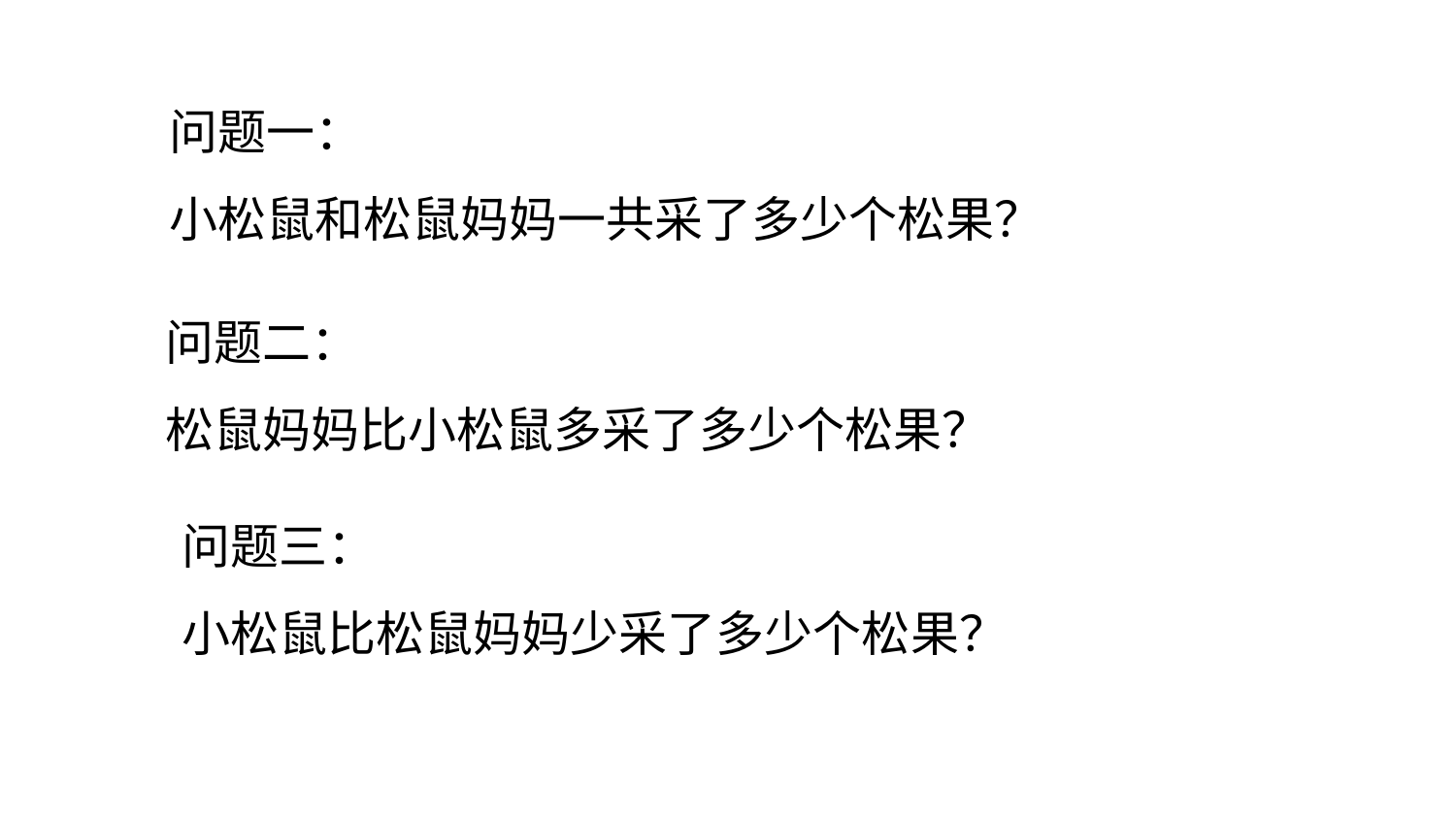

问题一：
小松鼠和松鼠妈妈一共采了多少个松果？
问题二：
松鼠妈妈比小松鼠多采了多少个松果？
问题三：
小松鼠比松鼠妈妈少采了多少个松果？